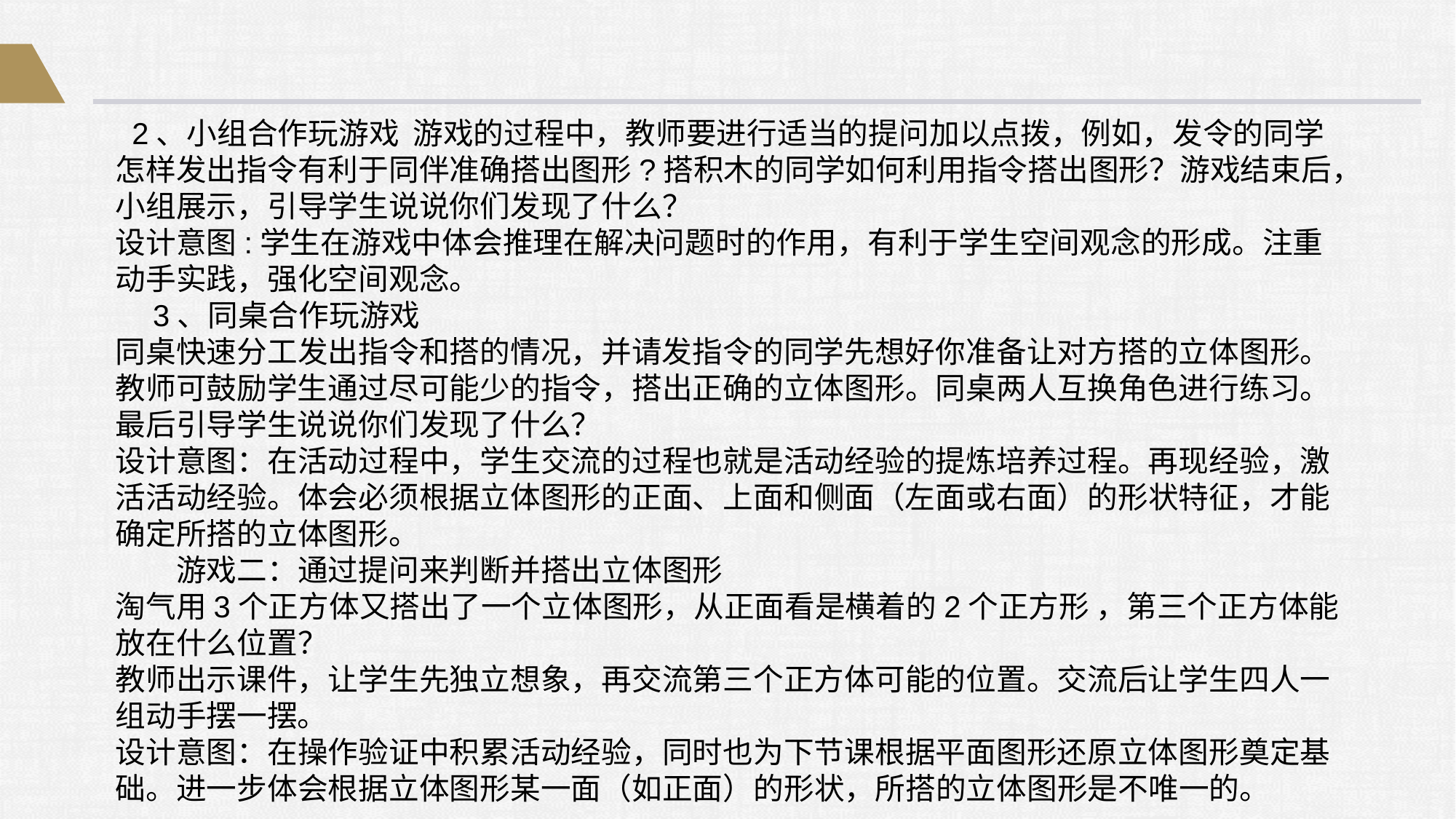

2、小组合作玩游戏  游戏的过程中，教师要进行适当的提问加以点拨，例如，发令的同学怎样发出指令有利于同伴准确搭出图形?搭积木的同学如何利用指令搭出图形？游戏结束后，小组展示，引导学生说说你们发现了什么？
设计意图:学生在游戏中体会推理在解决问题时的作用，有利于学生空间观念的形成。注重动手实践，强化空间观念。
　3、同桌合作玩游戏
同桌快速分工发出指令和搭的情况，并请发指令的同学先想好你准备让对方搭的立体图形。教师可鼓励学生通过尽可能少的指令，搭出正确的立体图形。同桌两人互换角色进行练习。最后引导学生说说你们发现了什么？
设计意图：在活动过程中，学生交流的过程也就是活动经验的提炼培养过程。再现经验，激活活动经验。体会必须根据立体图形的正面、上面和侧面（左面或右面）的形状特征，才能确定所搭的立体图形。
　　游戏二：通过提问来判断并搭出立体图形
淘气用3个正方体又搭出了一个立体图形，从正面看是横着的2个正方形 ，第三个正方体能放在什么位置？
教师出示课件，让学生先独立想象，再交流第三个正方体可能的位置。交流后让学生四人一组动手摆一摆。
设计意图：在操作验证中积累活动经验，同时也为下节课根据平面图形还原立体图形奠定基础。进一步体会根据立体图形某一面（如正面）的形状，所搭的立体图形是不唯一的。